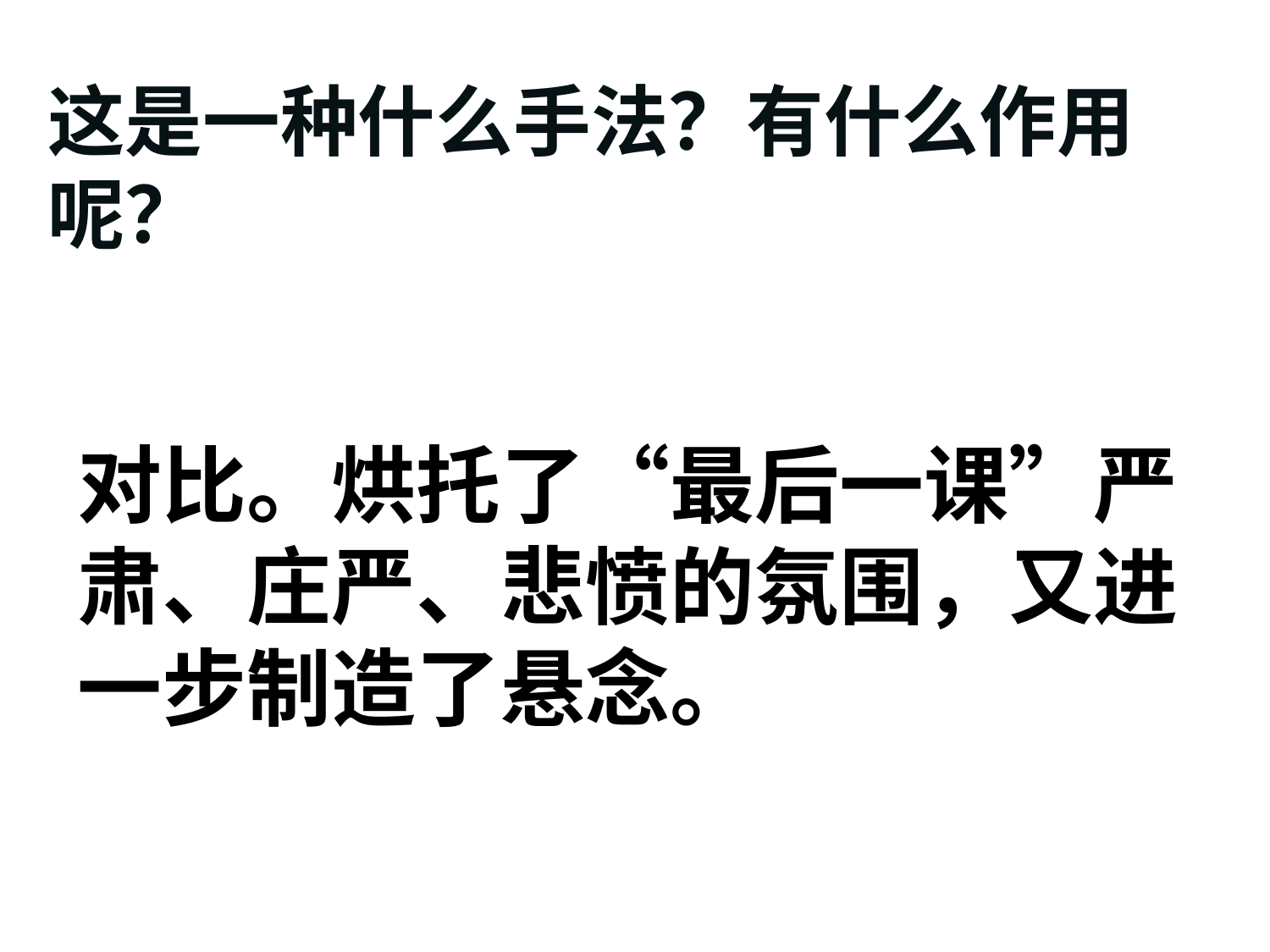

这是一种什么手法？有什么作用呢？
对比。烘托了“最后一课”严肃、庄严、悲愤的氛围，又进一步制造了悬念。